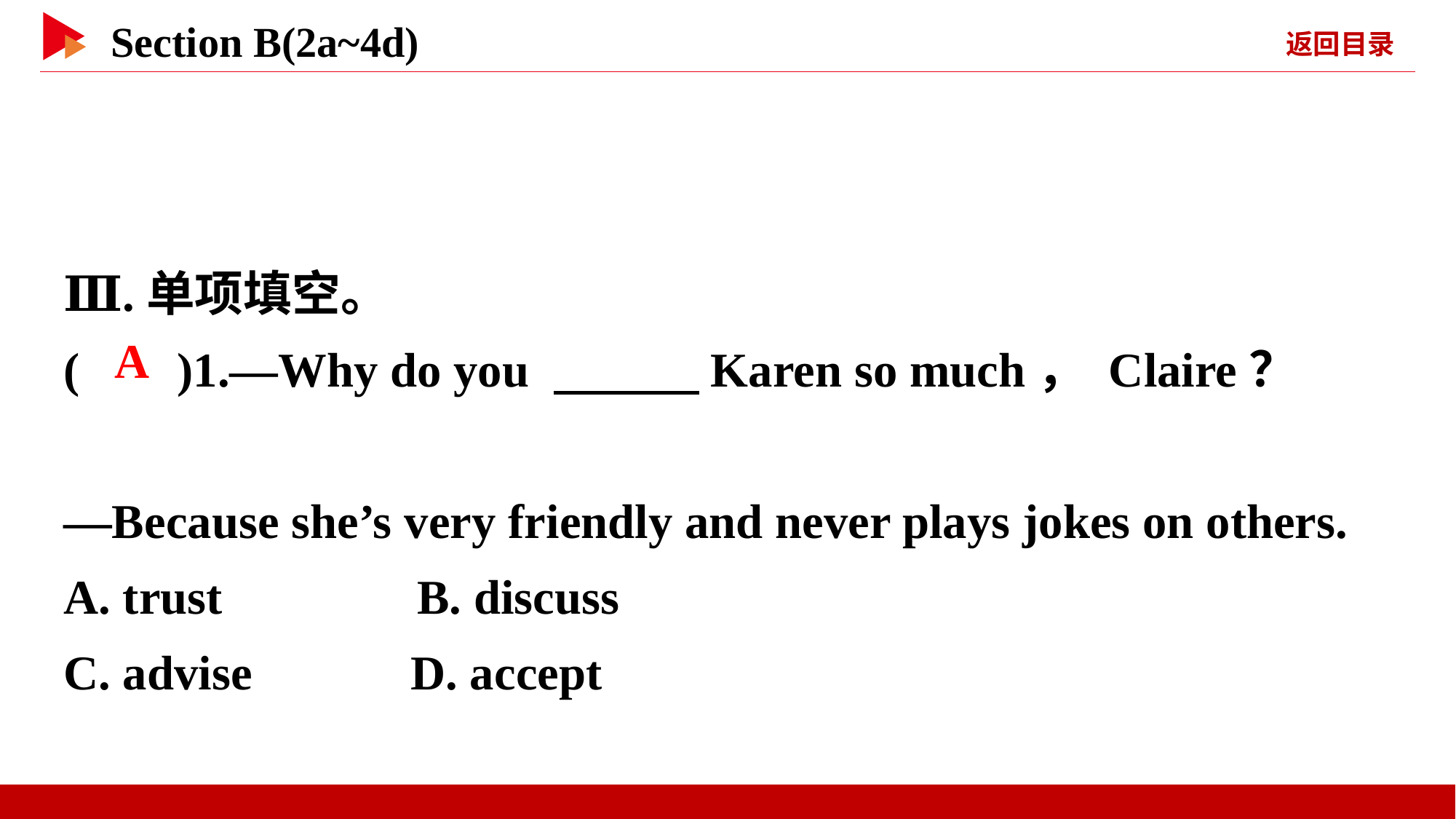

Ⅲ.单项填空。
(        )1.—Why do you 　　　Karen so much， Claire？
—Because she’s very friendly and never plays jokes on others.
A. trust                B. discuss
C. advise             D. accept
   A